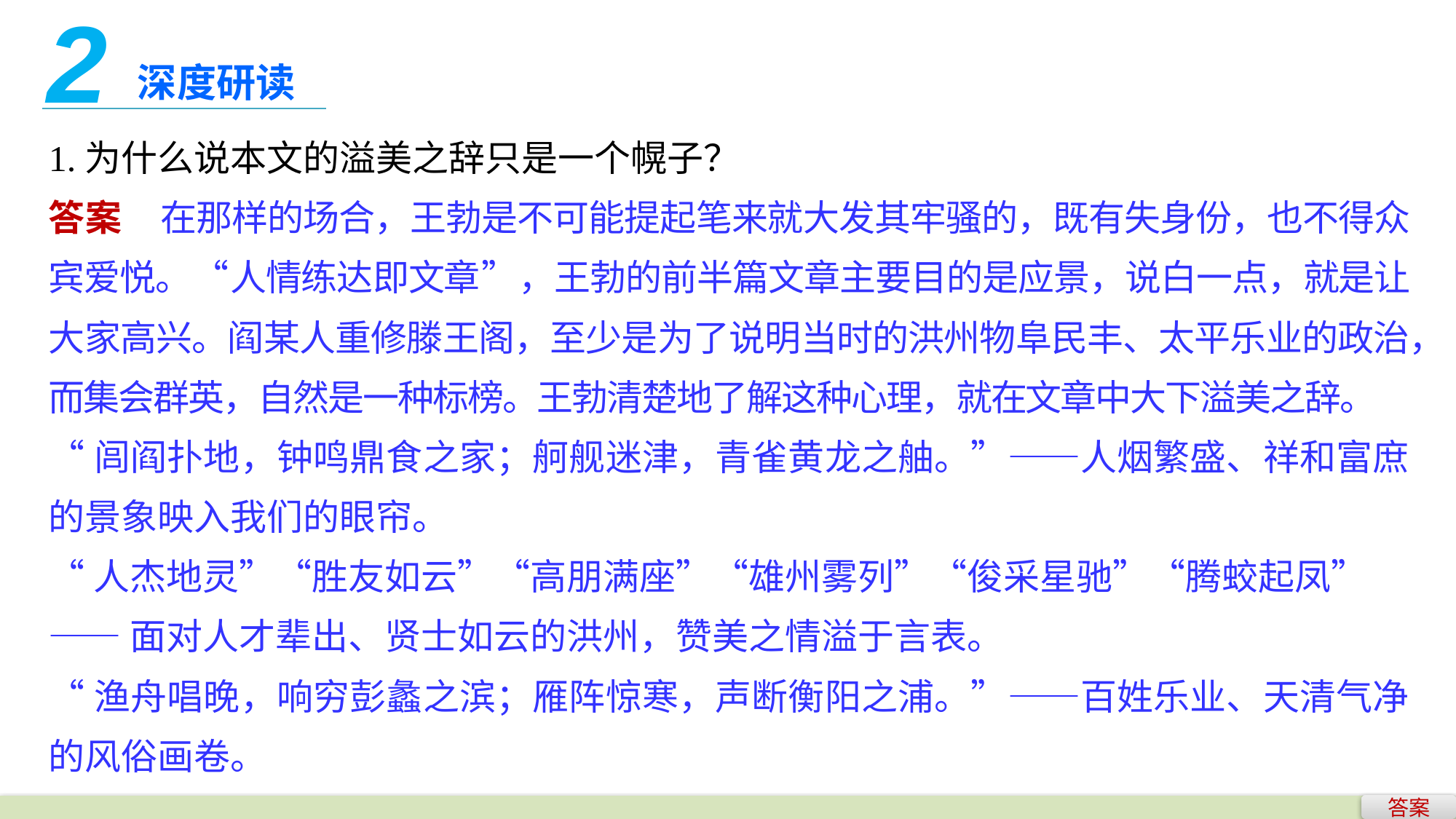

2
深度研读
1.为什么说本文的溢美之辞只是一个幌子？
答案　在那样的场合，王勃是不可能提起笔来就大发其牢骚的，既有失身份，也不得众宾爱悦。“人情练达即文章”，王勃的前半篇文章主要目的是应景，说白一点，就是让大家高兴。阎某人重修滕王阁，至少是为了说明当时的洪州物阜民丰、太平乐业的政治，而集会群英，自然是一种标榜。王勃清楚地了解这种心理，就在文章中大下溢美之辞。
“闾阎扑地，钟鸣鼎食之家；舸舰迷津，青雀黄龙之舳。”——人烟繁盛、祥和富庶的景象映入我们的眼帘。
“人杰地灵”“胜友如云”“高朋满座”“雄州雾列”“俊采星驰”“腾蛟起凤”
——面对人才辈出、贤士如云的洪州，赞美之情溢于言表。
“渔舟唱晚，响穷彭蠡之滨；雁阵惊寒，声断衡阳之浦。”——百姓乐业、天清气净的风俗画卷。
答案